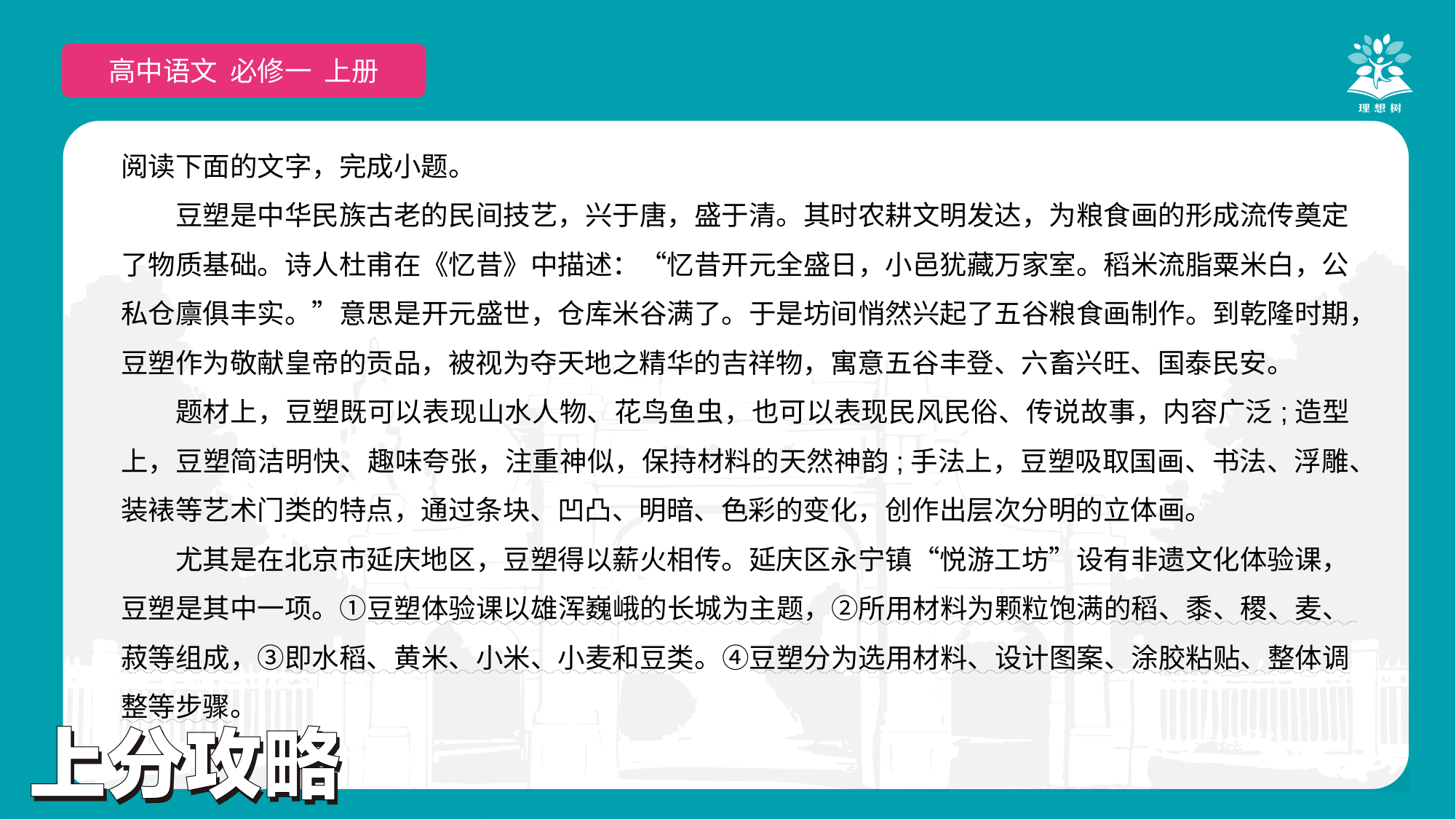

高中语文  选择性必修上
高中语文  必修一  上册
阅读下面的文字，完成小题。
豆塑是中华民族古老的民间技艺，兴于唐，盛于清。其时农耕文明发达，为粮食画的形成流传奠定了物质基础。诗人杜甫在《忆昔》中描述：“忆昔开元全盛日，小邑犹藏万家室。稻米流脂粟米白，公私仓廪俱丰实。”意思是开元盛世，仓库米谷满了。于是坊间悄然兴起了五谷粮食画制作。到乾隆时期，豆塑作为敬献皇帝的贡品，被视为夺天地之精华的吉祥物，寓意五谷丰登、六畜兴旺、国泰民安。
题材上，豆塑既可以表现山水人物、花鸟鱼虫，也可以表现民风民俗、传说故事，内容广泛;造型上，豆塑简洁明快、趣味夸张，注重神似，保持材料的天然神韵;手法上，豆塑吸取国画、书法、浮雕、装裱等艺术门类的特点，通过条块、凹凸、明暗、色彩的变化，创作出层次分明的立体画。
尤其是在北京市延庆地区，豆塑得以薪火相传。延庆区永宁镇“悦游工坊”设有非遗文化体验课，豆塑是其中一项。①豆塑体验课以雄浑巍峨的长城为主题，②所用材料为颗粒饱满的稻、黍、稷、麦、菽等组成，③即水稻、黄米、小米、小麦和豆类。④豆塑分为选用材料、设计图案、涂胶粘贴、整体调整等步骤。